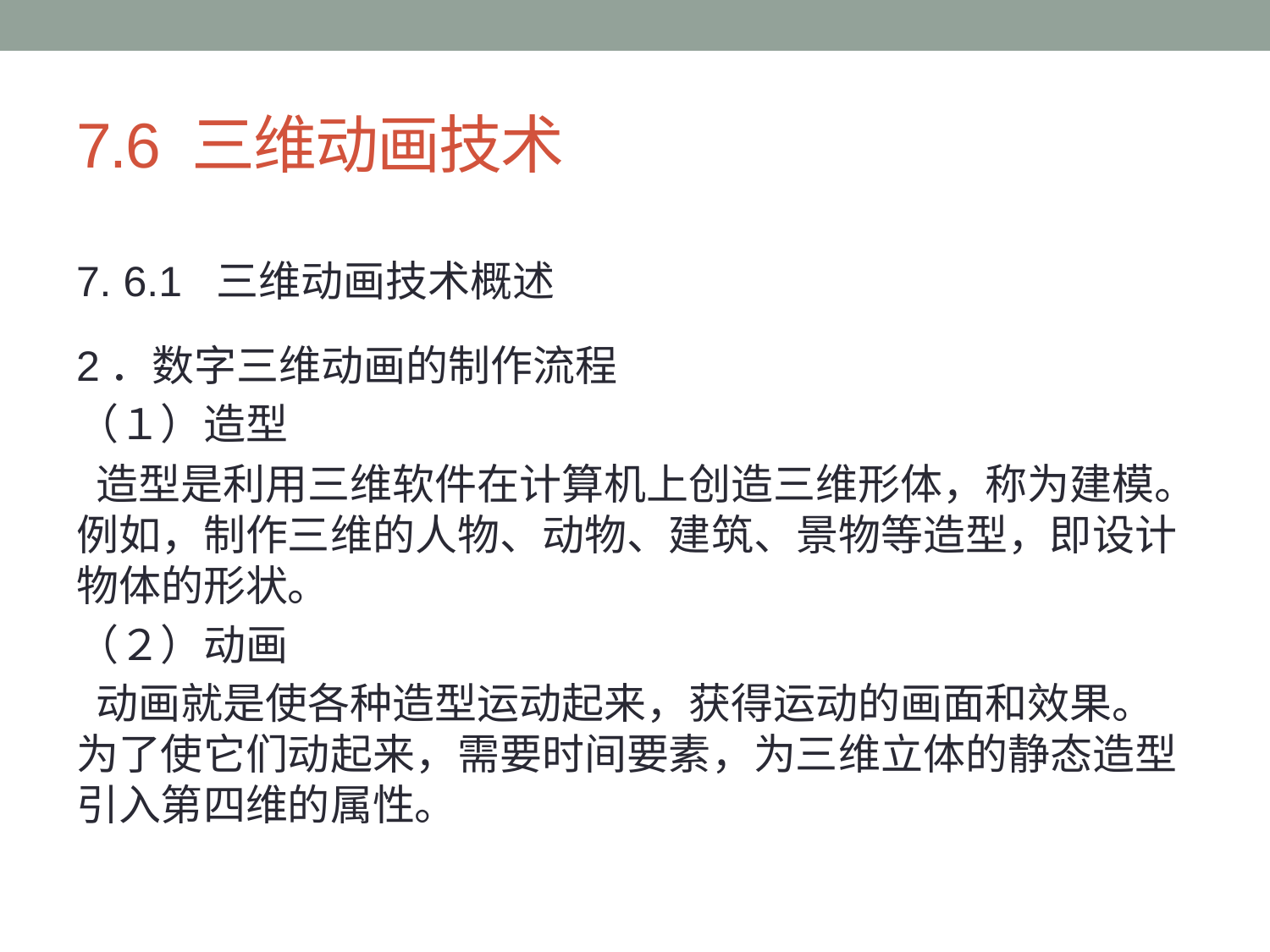

# 7.6 三维动画技术
7. 6.1  三维动画技术概述
2．数字三维动画的制作流程
（１）造型
 造型是利用三维软件在计算机上创造三维形体，称为建模。例如，制作三维的人物、动物、建筑、景物等造型，即设计物体的形状。
（２）动画
 动画就是使各种造型运动起来，获得运动的画面和效果。为了使它们动起来，需要时间要素，为三维立体的静态造型引入第四维的属性。